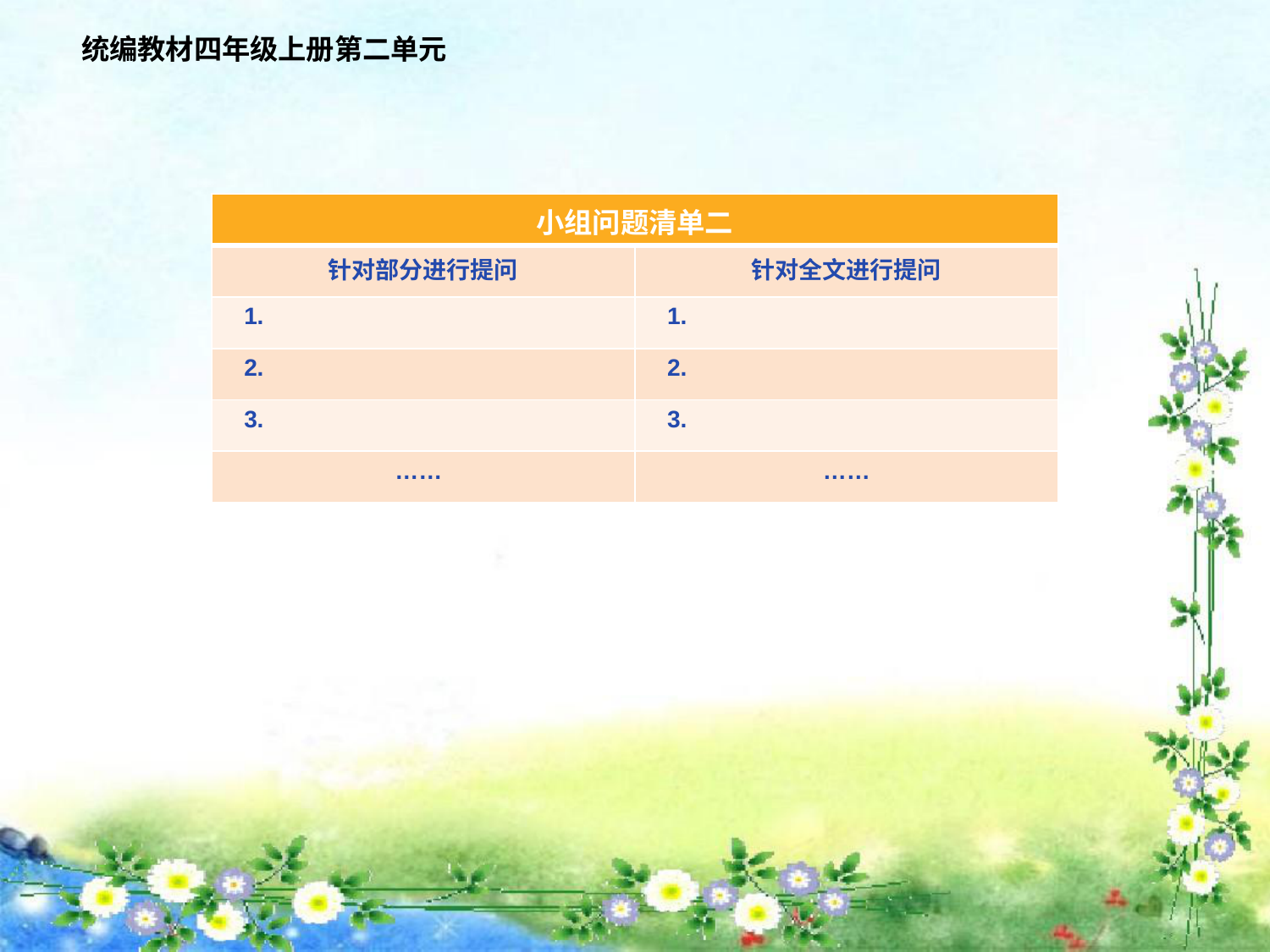

统编教材四年级上册第二单元
| 小组问题清单二 |  |
| --- | --- |
| 针对部分进行提问 | 针对全文进行提问 |
| 1. | 1. |
| 2. | 2. |
| 3. | 3. |
| …… | …… |